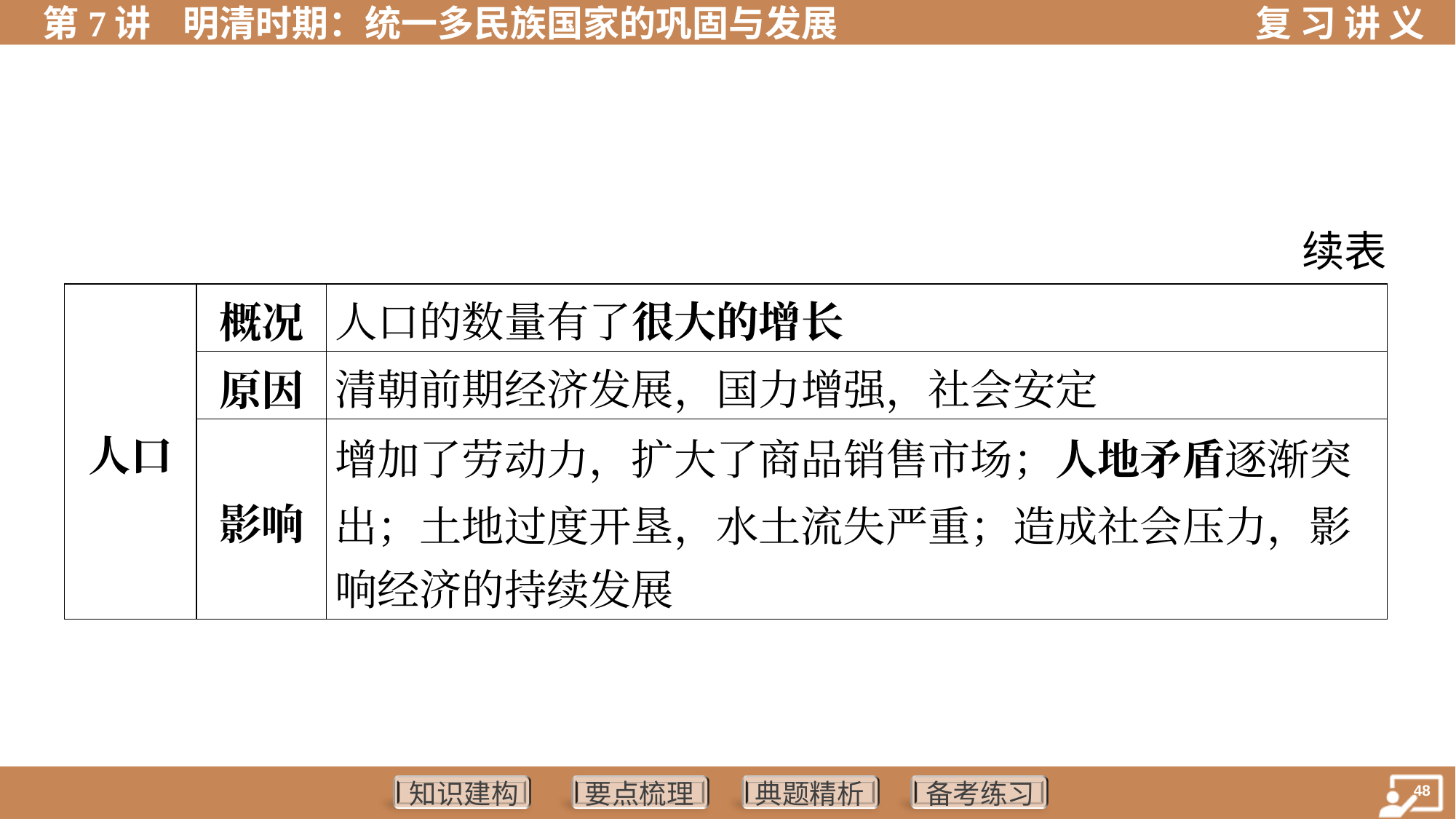

续表
| 人口 | 概况 | 人口的数量有了很大的增长 |
| --- | --- | --- |
|  | 原因 | 清朝前期经济发展，国力增强，社会安定 |
|  | 影响 | 增加了劳动力，扩大了商品销售市场；人地矛盾逐渐突 出；土地过度开垦，水土流失严重；造成社会压力，影 响经济的持续发展 |